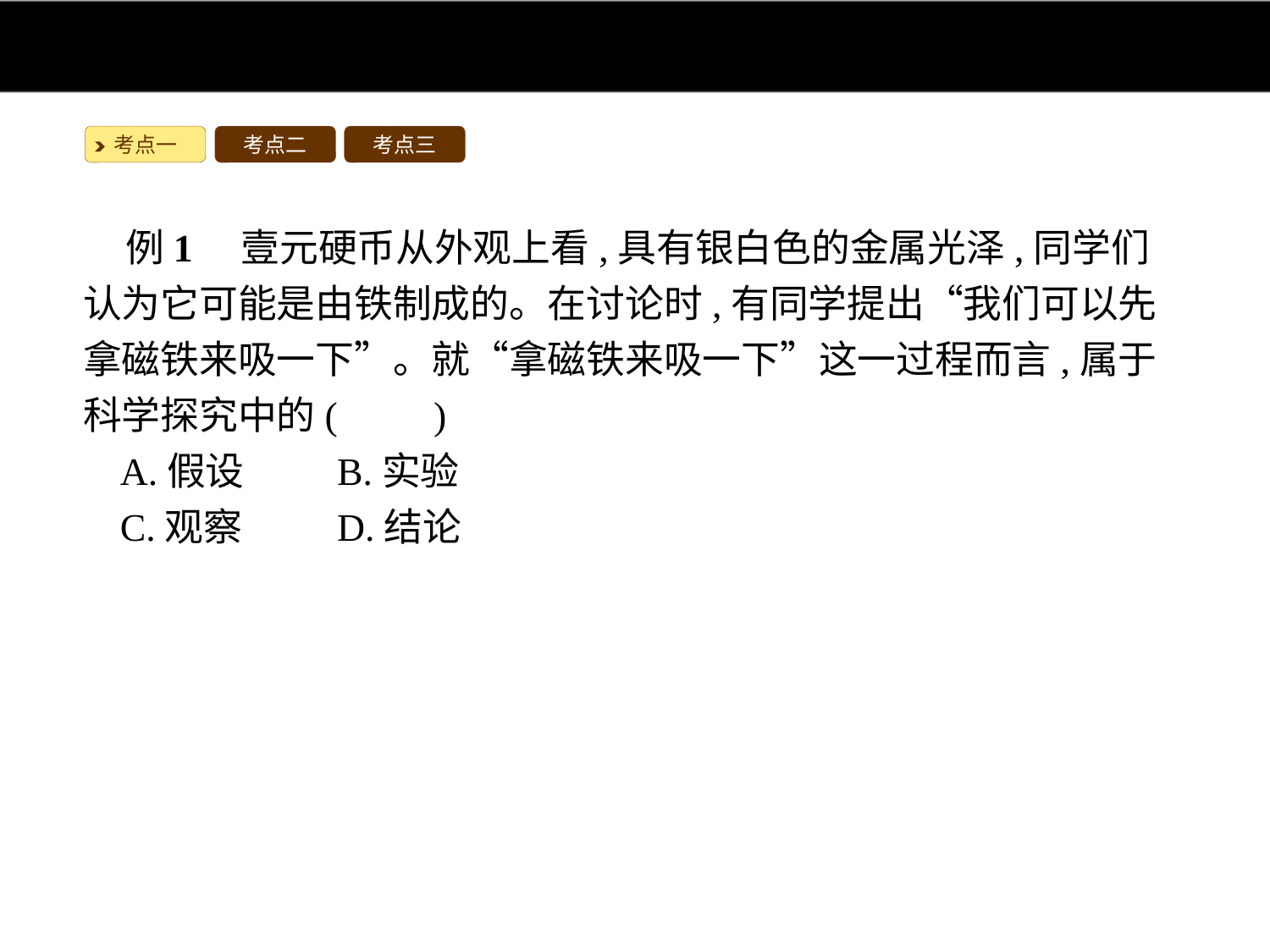

考点一
考点二
考点三

例1　壹元硬币从外观上看,具有银白色的金属光泽,同学们认为它可能是由铁制成的。在讨论时,有同学提出“我们可以先拿磁铁来吸一下”。就“拿磁铁来吸一下”这一过程而言,属于科学探究中的(　　)
A.假设	B.实验
C.观察	D.结论
解析:本题考查了科学探究的步骤,即提出问题→猜想与假设→制订计划→进行实验→收集证据→解释与结论→反思与评价→表达与交流。“拿磁铁来吸一下”属于动手操作,是“实验”环节。
答案:B